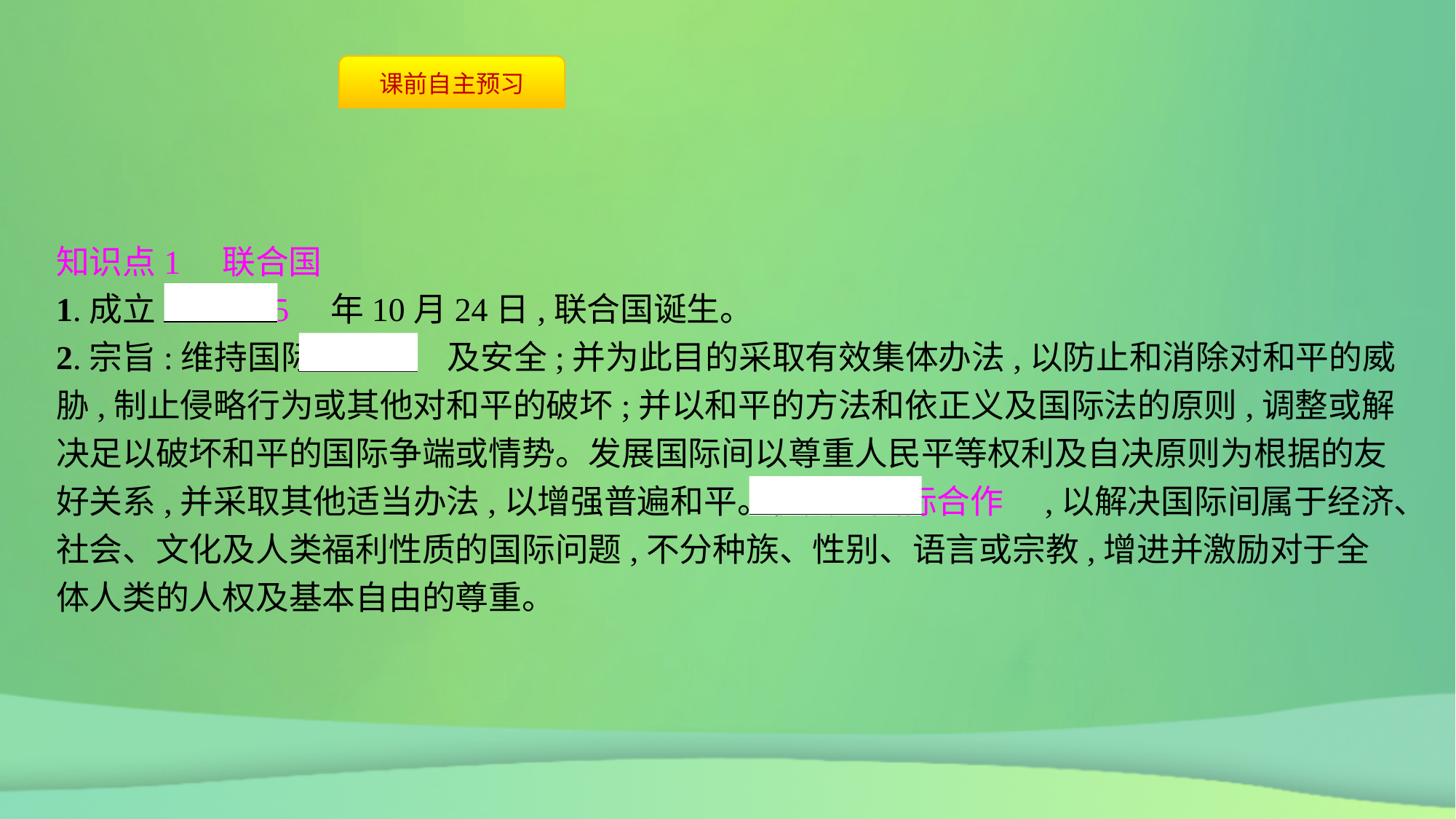

知识点1　联合国
1.成立:　1945　年10月24日,联合国诞生。
2.宗旨:维持国际　和平　及安全;并为此目的采取有效集体办法,以防止和消除对和平的威胁,制止侵略行为或其他对和平的破坏;并以和平的方法和依正义及国际法的原则,调整或解决足以破坏和平的国际争端或情势。发展国际间以尊重人民平等权利及自决原则为根据的友好关系,并采取其他适当办法,以增强普遍和平。促成　国际合作　,以解决国际间属于经济、社会、文化及人类福利性质的国际问题,不分种族、性别、语言或宗教,增进并激励对于全体人类的人权及基本自由的尊重。